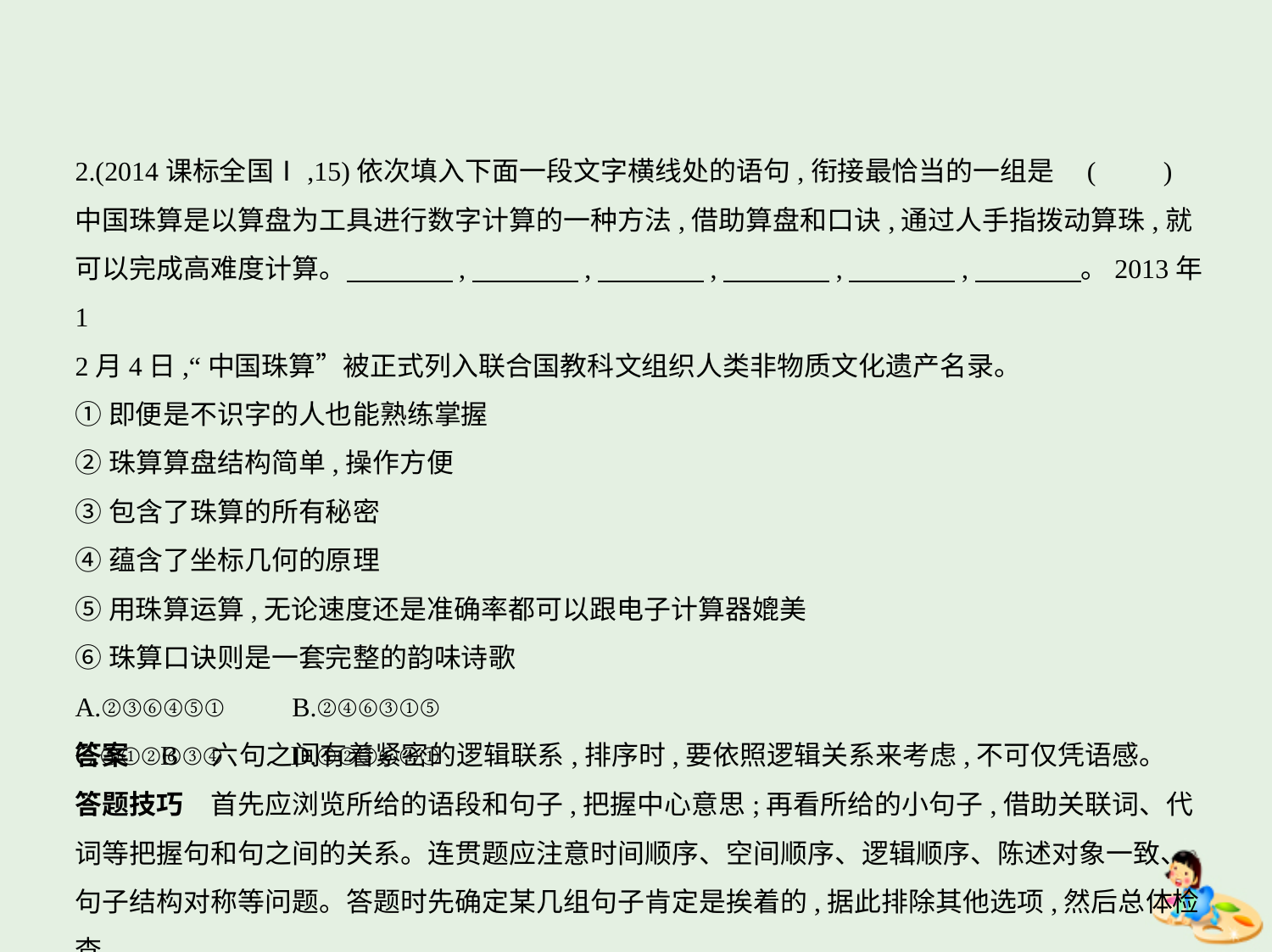

2.(2014课标全国Ⅰ,15)依次填入下面一段文字横线处的语句,衔接最恰当的一组是 (　　)
中国珠算是以算盘为工具进行数字计算的一种方法,借助算盘和口诀,通过人手指拨动算珠,就
可以完成高难度计算。　　　    ,　　　    ,　　　    ,　　　    ,　　　    ,　　　    。2013年1
2月4日,“中国珠算”被正式列入联合国教科文组织人类非物质文化遗产名录。
①即便是不识字的人也能熟练掌握
②珠算算盘结构简单,操作方便
③包含了珠算的所有秘密
④蕴含了坐标几何的原理
⑤用珠算运算,无论速度还是准确率都可以跟电子计算器媲美
⑥珠算口诀则是一套完整的韵味诗歌
A.②③⑥④⑤①　　B.②④⑥③①⑤
C.⑤①②⑥③④　　D.⑤②③⑥④①
答案    B　六句之间有着紧密的逻辑联系,排序时,要依照逻辑关系来考虑,不可仅凭语感。
答题技巧　首先应浏览所给的语段和句子,把握中心意思;再看所给的小句子,借助关联词、代词等把握句和句之间的关系。连贯题应注意时间顺序、空间顺序、逻辑顺序、陈述对象一致、句子结构对称等问题。答题时先确定某几组句子肯定是挨着的,据此排除其他选项,然后总体检查。